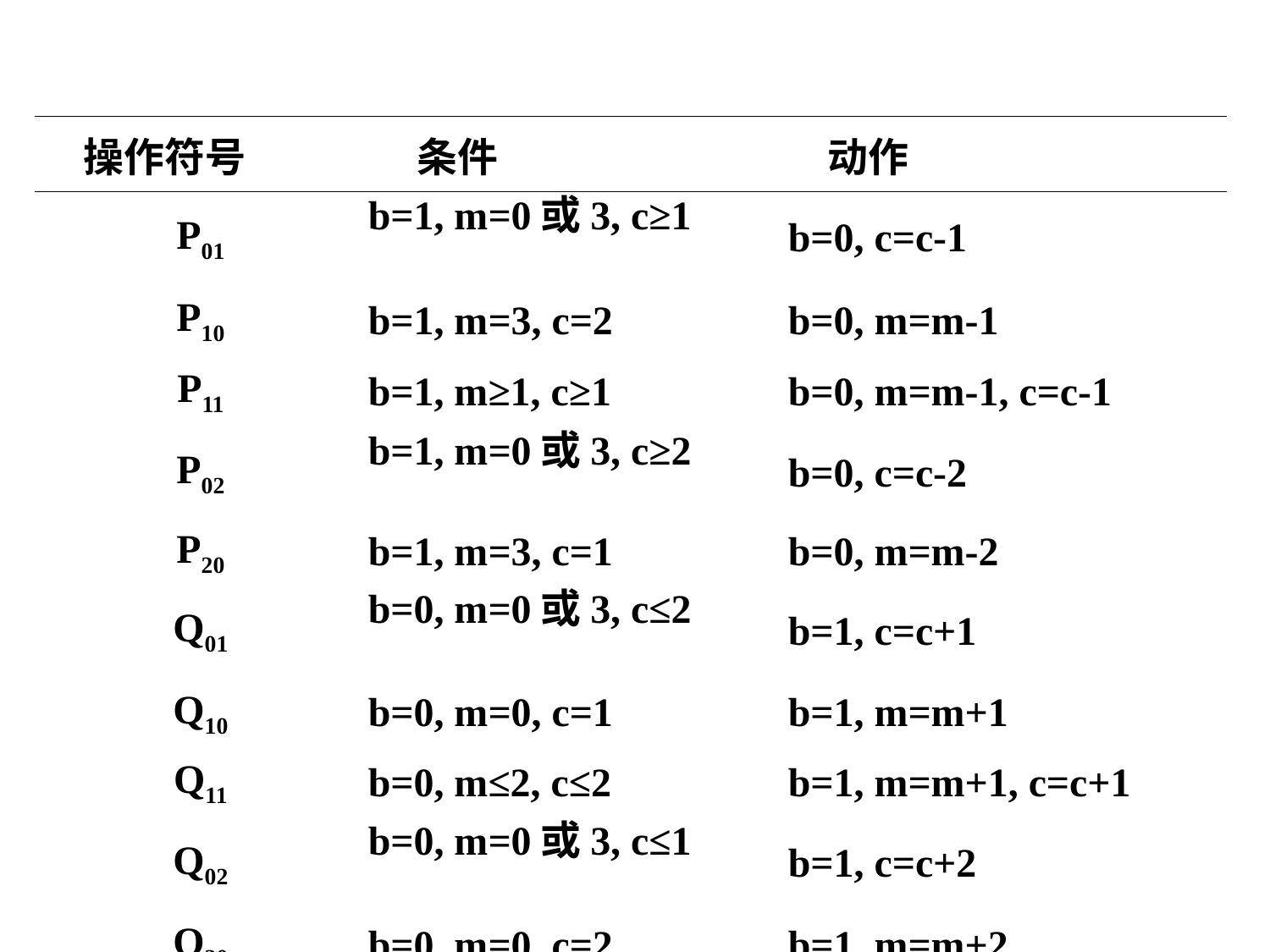

| 操作符号 | 条件 | 动作 |
| --- | --- | --- |
| P01 | b=1, m=0或3, c≥1 | b=0, c=c-1 |
| P10 | b=1, m=3, c=2 | b=0, m=m-1 |
| P11 | b=1, m≥1, c≥1 | b=0, m=m-1, c=c-1 |
| P02 | b=1, m=0或3, c≥2 | b=0, c=c-2 |
| P20 | b=1, m=3, c=1 | b=0, m=m-2 |
| Q01 | b=0, m=0或3, c≤2 | b=1, c=c+1 |
| Q10 | b=0, m=0, c=1 | b=1, m=m+1 |
| Q11 | b=0, m≤2, c≤2 | b=1, m=m+1, c=c+1 |
| Q02 | b=0, m=0或3, c≤1 | b=1, c=c+2 |
| Q20 | b=0, m=0, c=2 | b=1, m=m+2 |